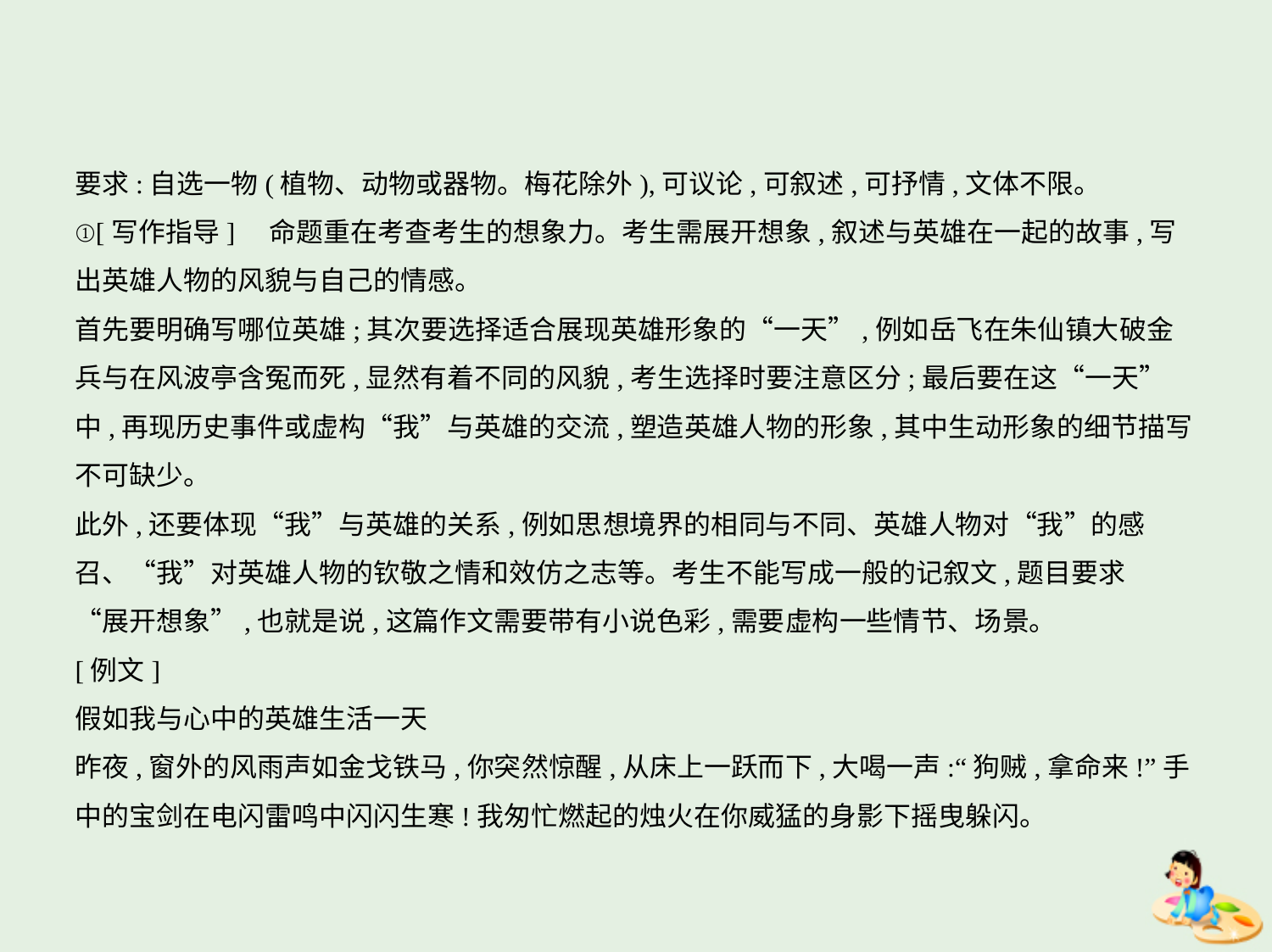

要求:自选一物(植物、动物或器物。梅花除外),可议论,可叙述,可抒情,文体不限。
①[写作指导]　命题重在考查考生的想象力。考生需展开想象,叙述与英雄在一起的故事,写
出英雄人物的风貌与自己的情感。
首先要明确写哪位英雄;其次要选择适合展现英雄形象的“一天”,例如岳飞在朱仙镇大破金
兵与在风波亭含冤而死,显然有着不同的风貌,考生选择时要注意区分;最后要在这“一天”
中,再现历史事件或虚构“我”与英雄的交流,塑造英雄人物的形象,其中生动形象的细节描写
不可缺少。
此外,还要体现“我”与英雄的关系,例如思想境界的相同与不同、英雄人物对“我”的感
召、“我”对英雄人物的钦敬之情和效仿之志等。考生不能写成一般的记叙文,题目要求
“展开想象”,也就是说,这篇作文需要带有小说色彩,需要虚构一些情节、场景。
[例文]
假如我与心中的英雄生活一天
昨夜,窗外的风雨声如金戈铁马,你突然惊醒,从床上一跃而下,大喝一声:“狗贼,拿命来!”手
中的宝剑在电闪雷鸣中闪闪生寒!我匆忙燃起的烛火在你威猛的身影下摇曳躲闪。